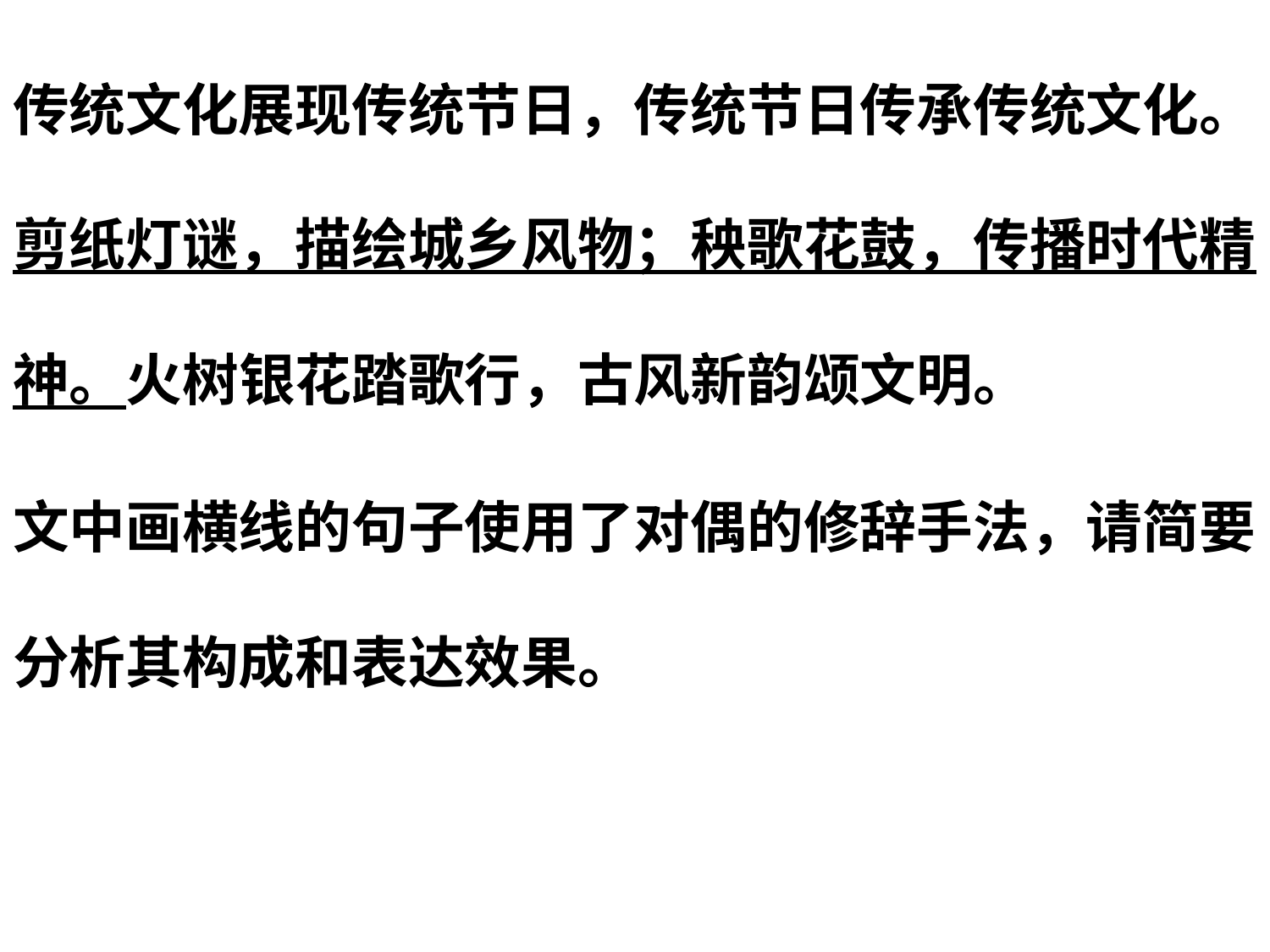

传统文化展现传统节日，传统节日传承传统文化。剪纸灯谜，描绘城乡风物；秧歌花鼓，传播时代精神。火树银花踏歌行，古风新韵颂文明。
文中画横线的句子使用了对偶的修辞手法，请简要分析其构成和表达效果。